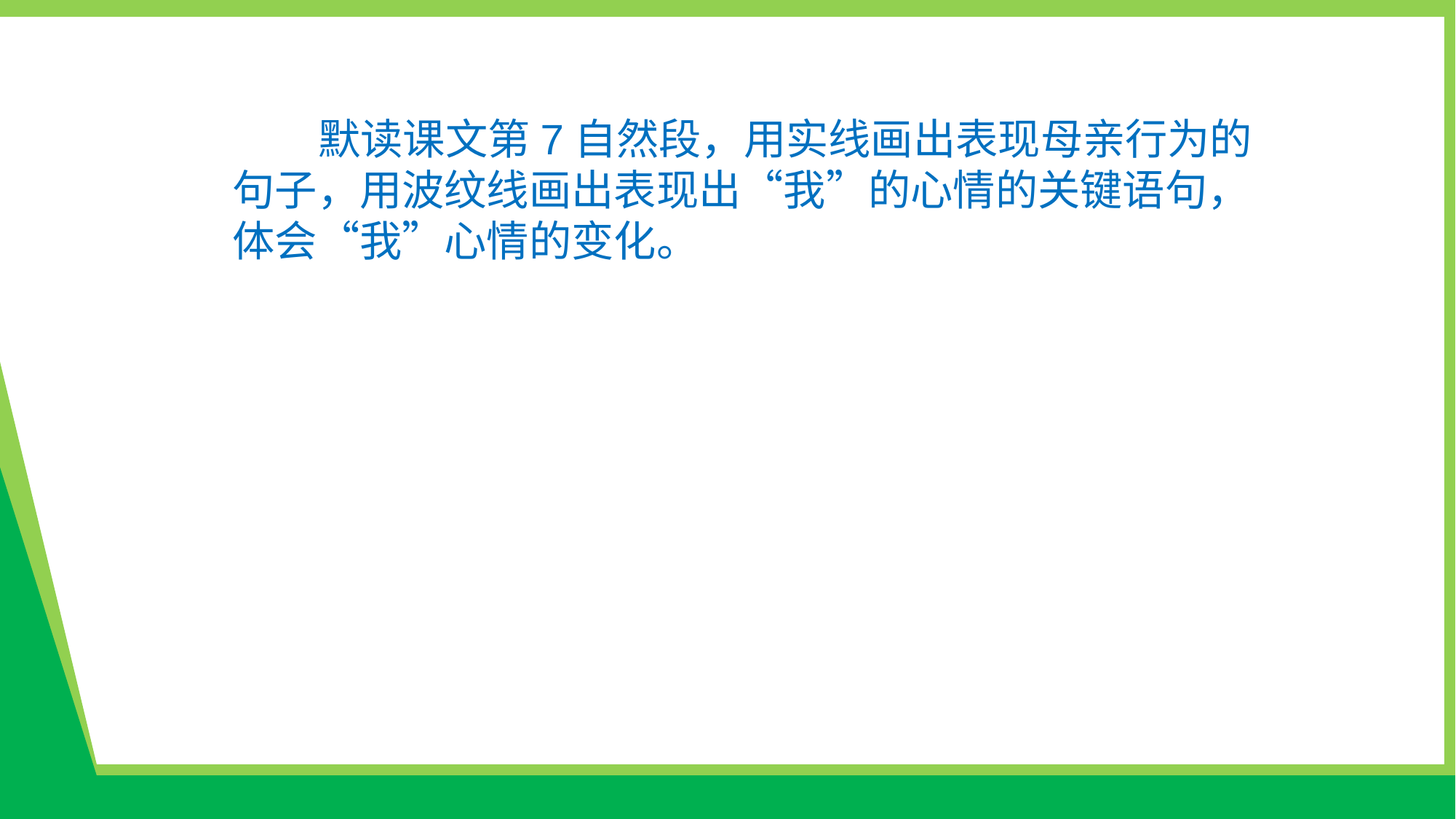

默读课文第7自然段，用实线画出表现母亲行为的句子，用波纹线画出表现出“我”的心情的关键语句，体会“我”心情的变化。